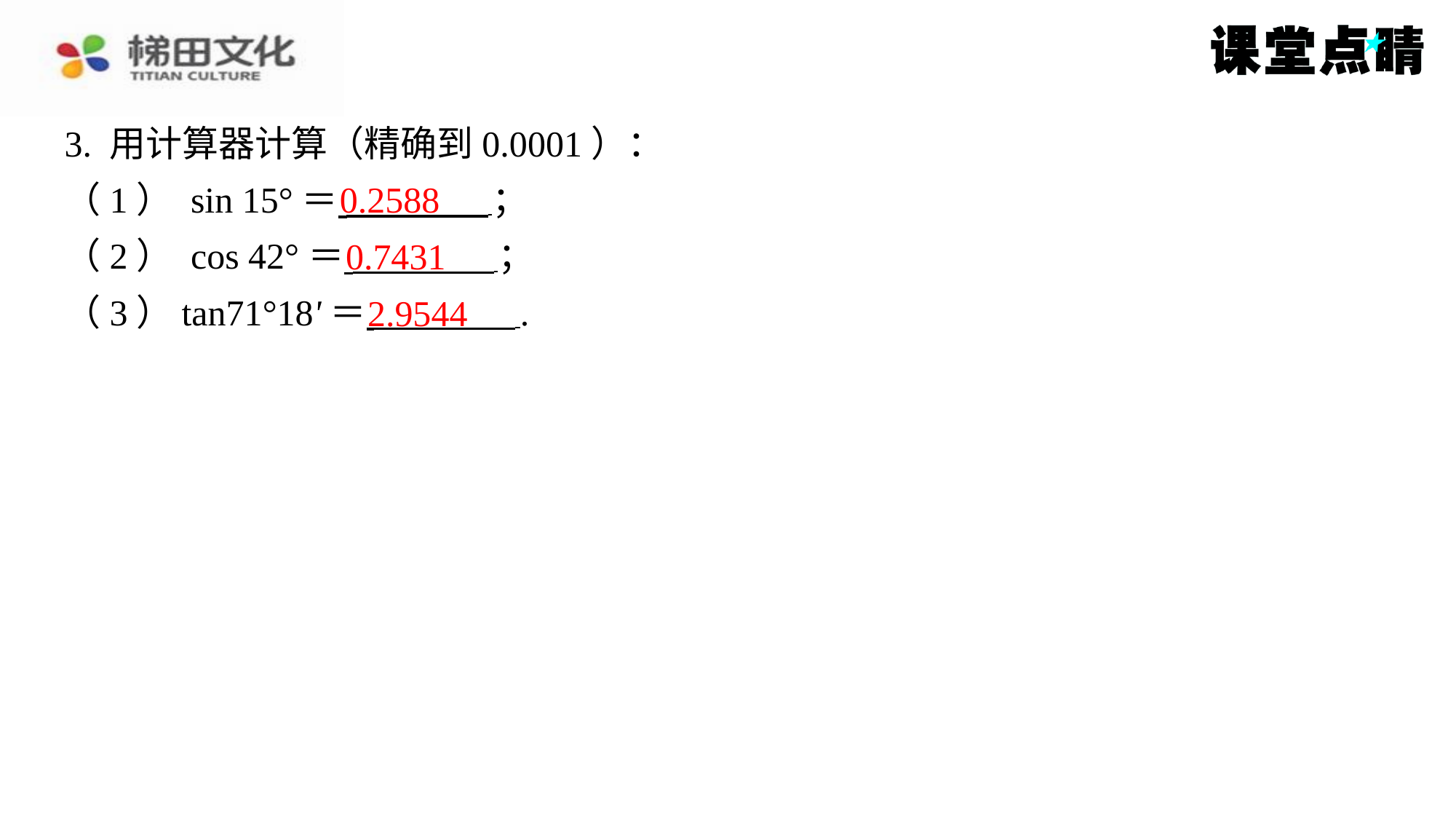

3. 用计算器计算（精确到0.0001）：
（1） sin 15°＝                       ⁠；
（2） cos 42°＝                       ⁠；
（3）tan71°18'＝                       ⁠.
0.2588
0.7431
2.9544